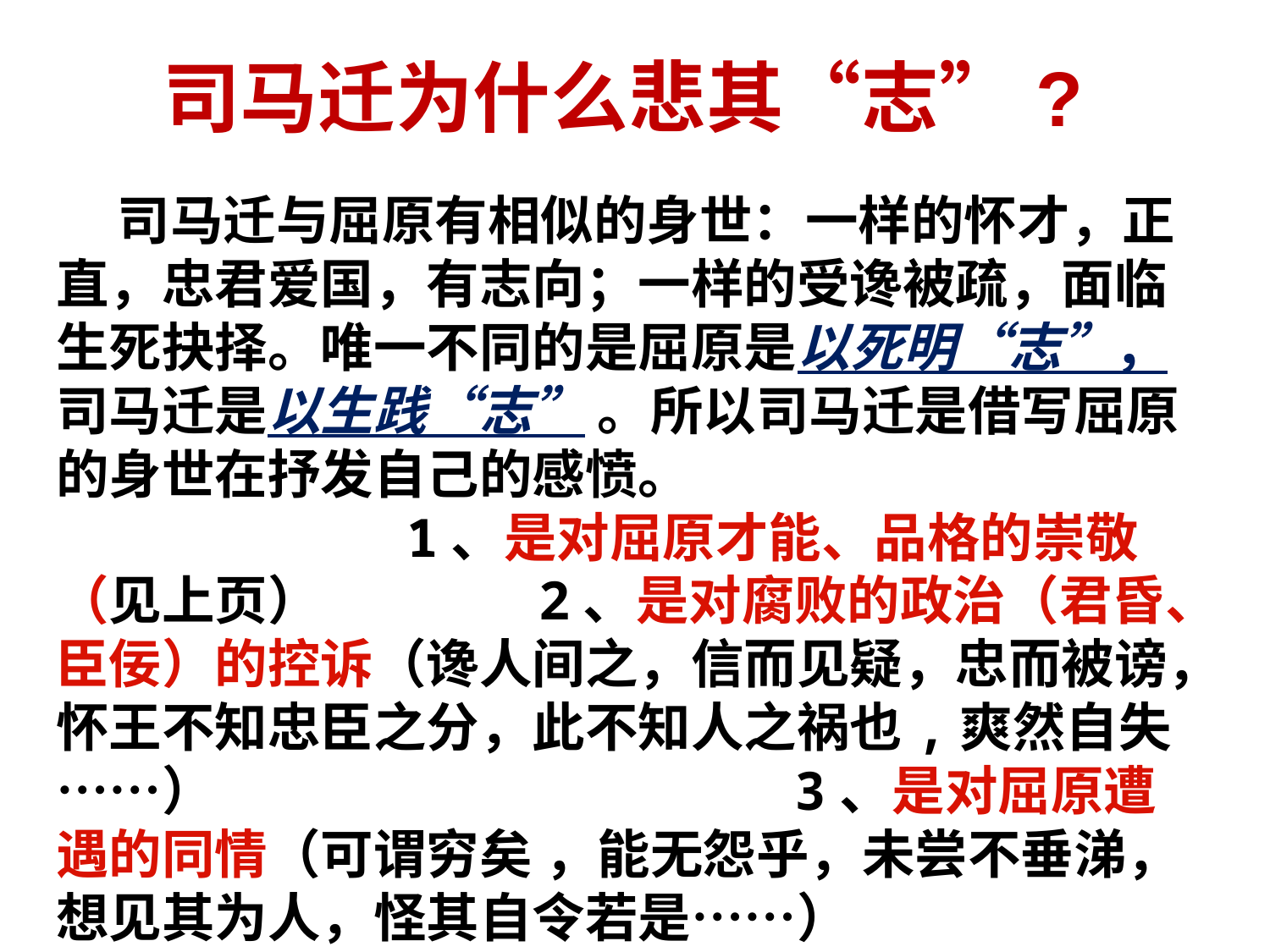

# 司马迁为什么悲其“志”?
    司马迁与屈原有相似的身世：一样的怀才，正直，忠君爱国，有志向；一样的受谗被疏，面临生死抉择。唯一不同的是屈原是以死明“志”，司马迁是以生践“志” 。所以司马迁是借写屈原的身世在抒发自己的感愤。                                                                      1、是对屈原才能、品格的崇敬（见上页）                 2、是对腐败的政治（君昏、臣佞）的控诉（谗人间之，信而见疑，忠而被谤，怀王不知忠臣之分，此不知人之祸也,爽然自失……）                                               3、是对屈原遭遇的同情（可谓穷矣 ，能无怨乎，未尝不垂涕，想见其为人，怪其自令若是……）